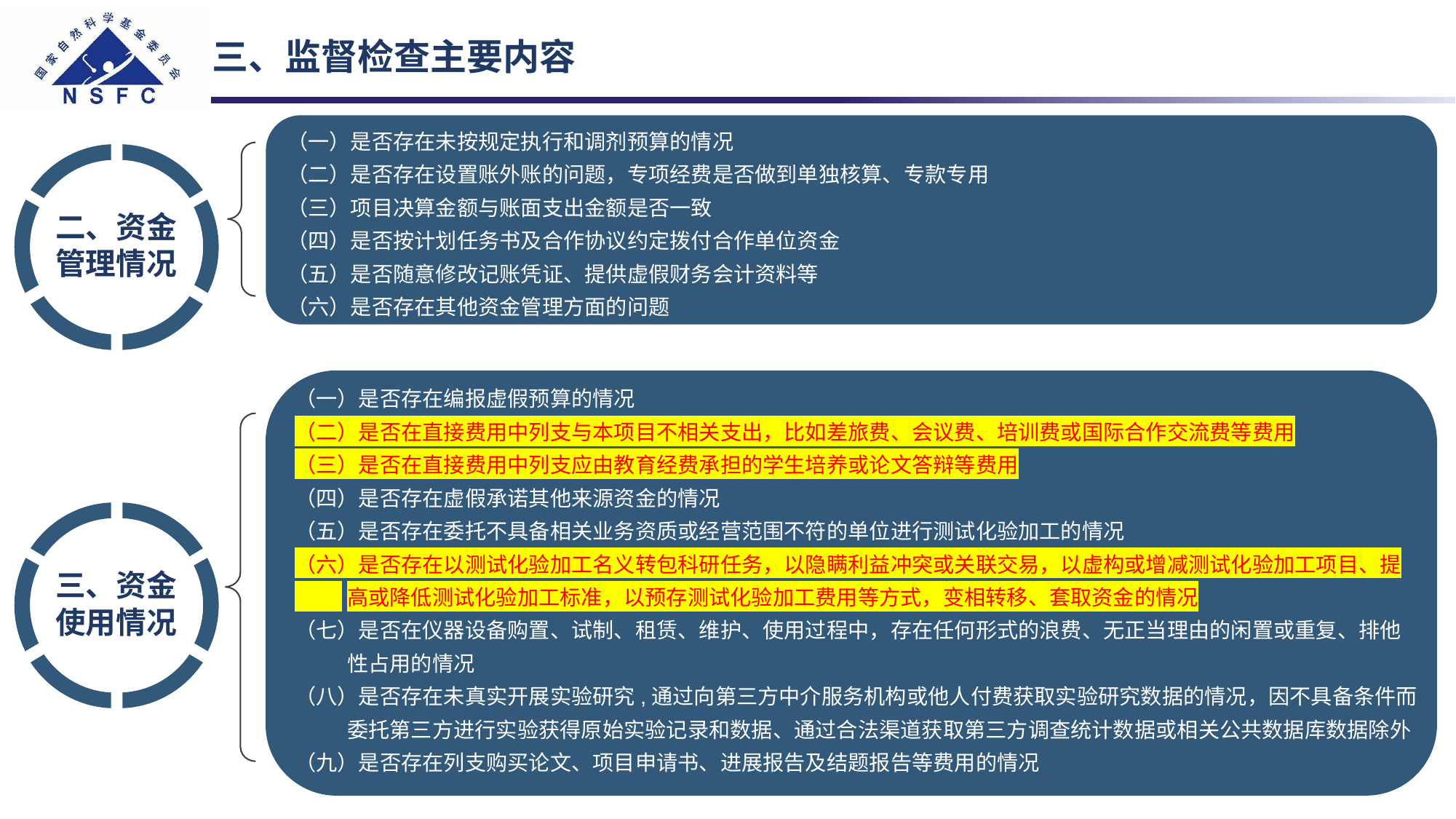

三、监督检查主要内容
（一）是否存在未按规定执行和调剂预算的情况
（二）是否存在设置账外账的问题，专项经费是否做到单独核算、专款专用
（三）项目决算金额与账面支出金额是否一致
（四）是否按计划任务书及合作协议约定拨付合作单位资金
（五）是否随意修改记账凭证、提供虚假财务会计资料等
（六）是否存在其他资金管理方面的问题

二、资金管理情况
（一）是否存在编报虚假预算的情况
（二）是否在直接费用中列支与本项目不相关支出，比如差旅费、会议费、培训费或国际合作交流费等费用
（三）是否在直接费用中列支应由教育经费承担的学生培养或论文答辩等费用
（四）是否存在虚假承诺其他来源资金的情况
（五）是否存在委托不具备相关业务资质或经营范围不符的单位进行测试化验加工的情况
（六）是否存在以测试化验加工名义转包科研任务，以隐瞒利益冲突或关联交易，以虚构或增减测试化验加工项目、提
          高或降低测试化验加工标准，以预存测试化验加工费用等方式，变相转移、套取资金的情况
（七）是否在仪器设备购置、试制、租赁、维护、使用过程中，存在任何形式的浪费、无正当理由的闲置或重复、排他
          性占用的情况
（八）是否存在未真实开展实验研究,通过向第三方中介服务机构或他人付费获取实验研究数据的情况，因不具备条件而
          委托第三方进行实验获得原始实验记录和数据、通过合法渠道获取第三方调查统计数据或相关公共数据库数据除外
（九）是否存在列支购买论文、项目申请书、进展报告及结题报告等费用的情况

三、资金使用情况